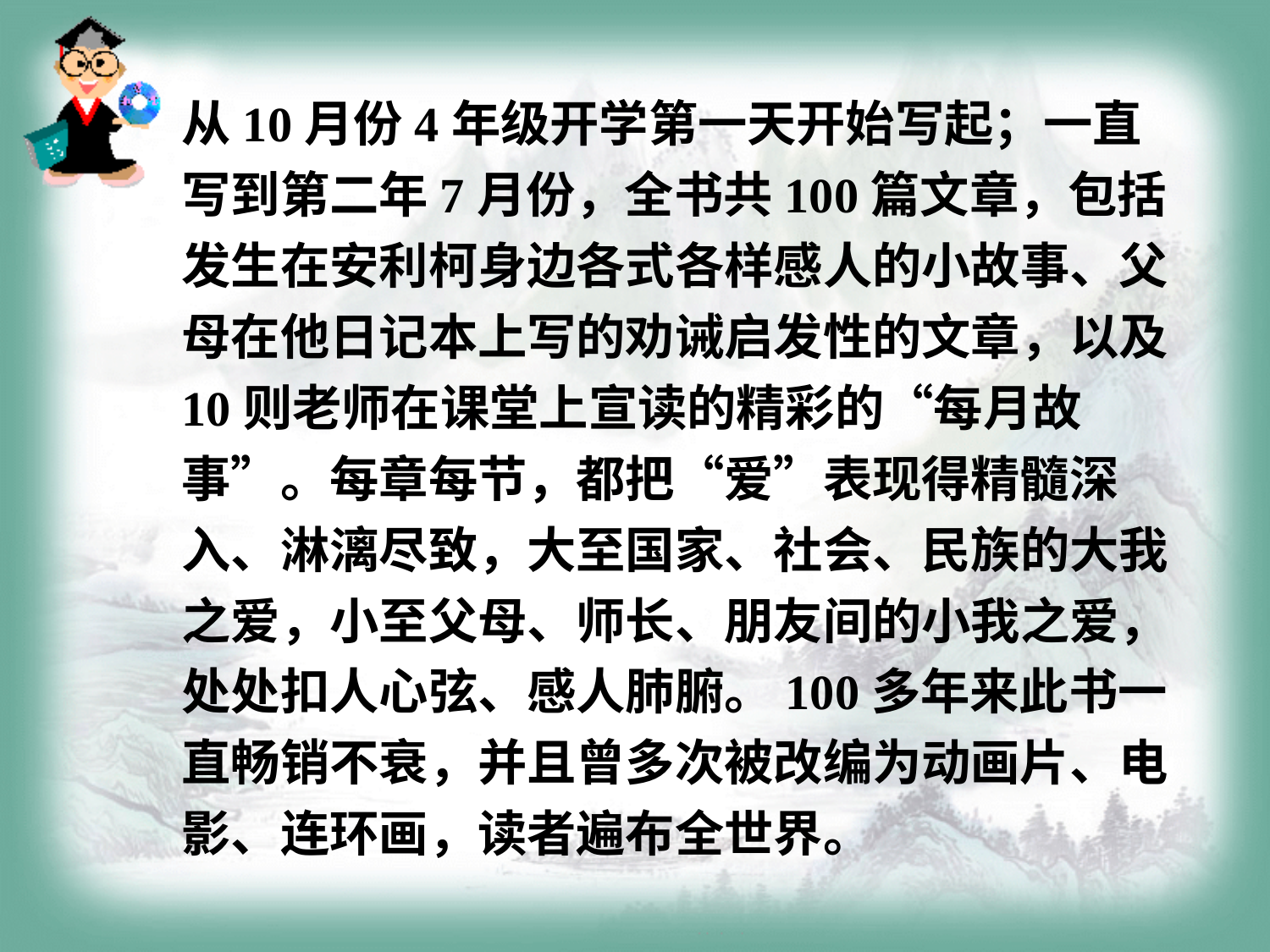

从10月份4年级开学第一天开始写起；一直写到第二年7月份，全书共100篇文章，包括发生在安利柯身边各式各样感人的小故事、父母在他日记本上写的劝诫启发性的文章，以及10则老师在课堂上宣读的精彩的“每月故事”。每章每节，都把“爱”表现得精髓深入、淋漓尽致，大至国家、社会、民族的大我之爱，小至父母、师长、朋友间的小我之爱，处处扣人心弦、感人肺腑。100多年来此书一直畅销不衰，并且曾多次被改编为动画片、电影、连环画，读者遍布全世界。